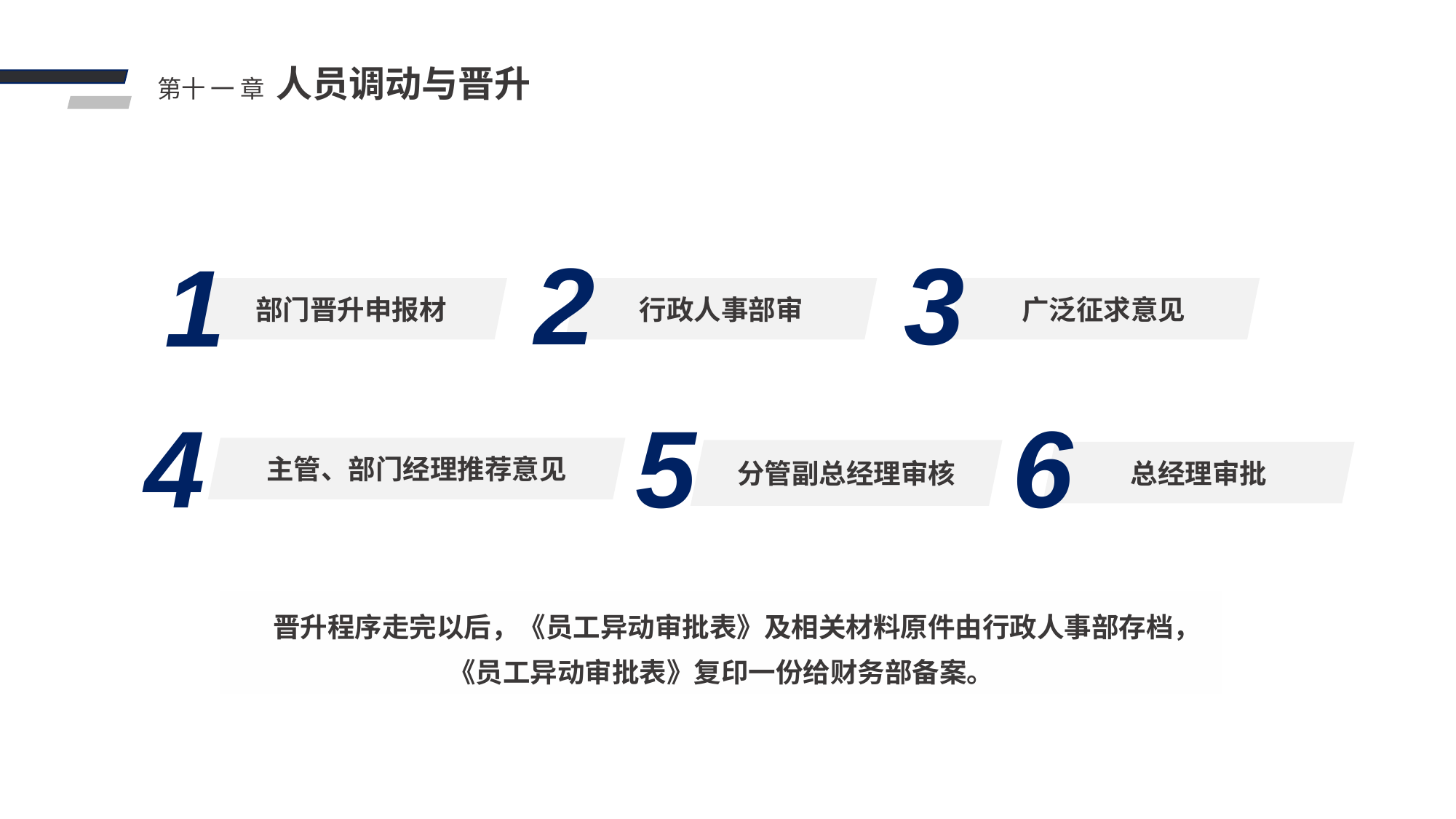

人员调动与晋升
第十 一 章

3
广泛征求意见
2
行政人事部审
1
部门晋升申报材
6
总经理审批
5
分管副总经理审核
4
主管、部门经理推荐意见
    晋升程序走完以后，《员工异动审批表》及相关材料原件由行政人事部存档，《员工异动审批表》复印一份给财务部备案。